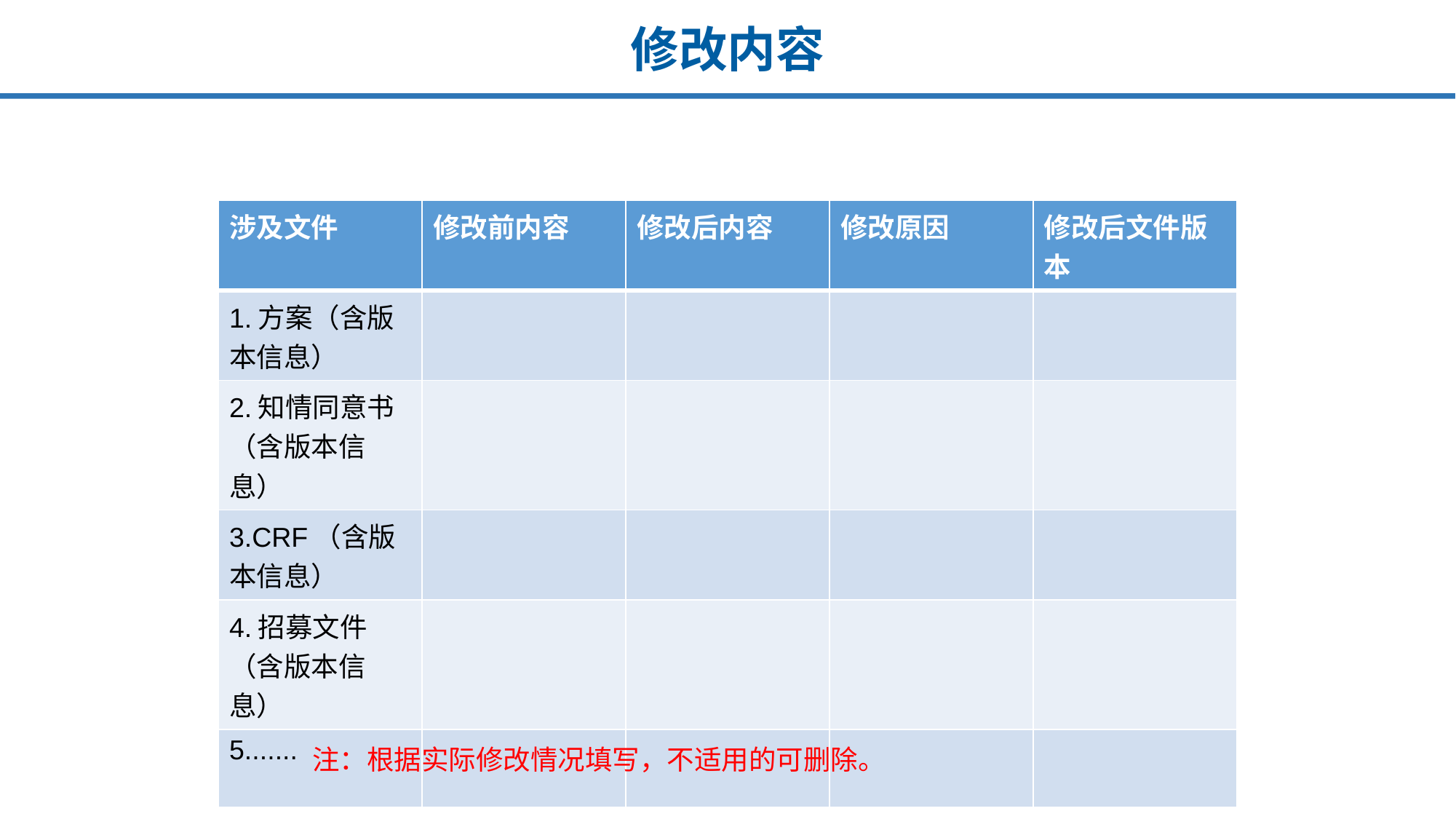

# 修改内容
| 涉及文件 | 修改前内容 | 修改后内容 | 修改原因 | 修改后文件版本 |
| --- | --- | --- | --- | --- |
| 1.方案（含版本信息） |  |  |  |  |
| 2.知情同意书（含版本信息） |  |  |  |  |
| 3.CRF（含版本信息） |  |  |  |  |
| 4.招募文件（含版本信息） |  |  |  |  |
| 5....... |  |  |  |  |
注：根据实际修改情况填写，不适用的可删除。